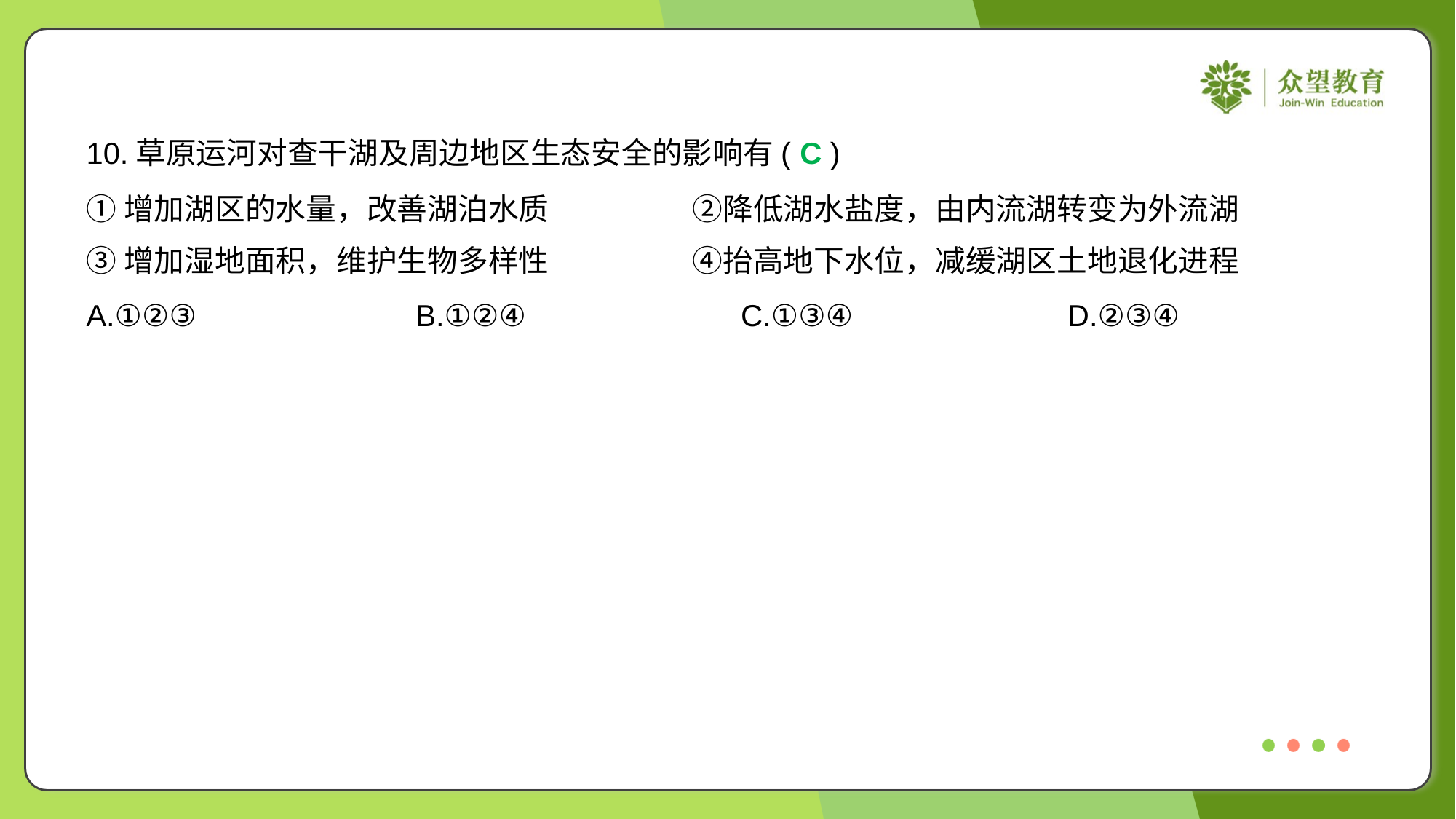

10.草原运河对查干湖及周边地区生态安全的影响有(     )
C
①增加湖区的水量，改善湖泊水质	②降低湖水盐度，由内流湖转变为外流湖
③增加湿地面积，维护生物多样性	④抬高地下水位，减缓湖区土地退化进程
A.①②③	B.①②④	C.①③④	D.②③④